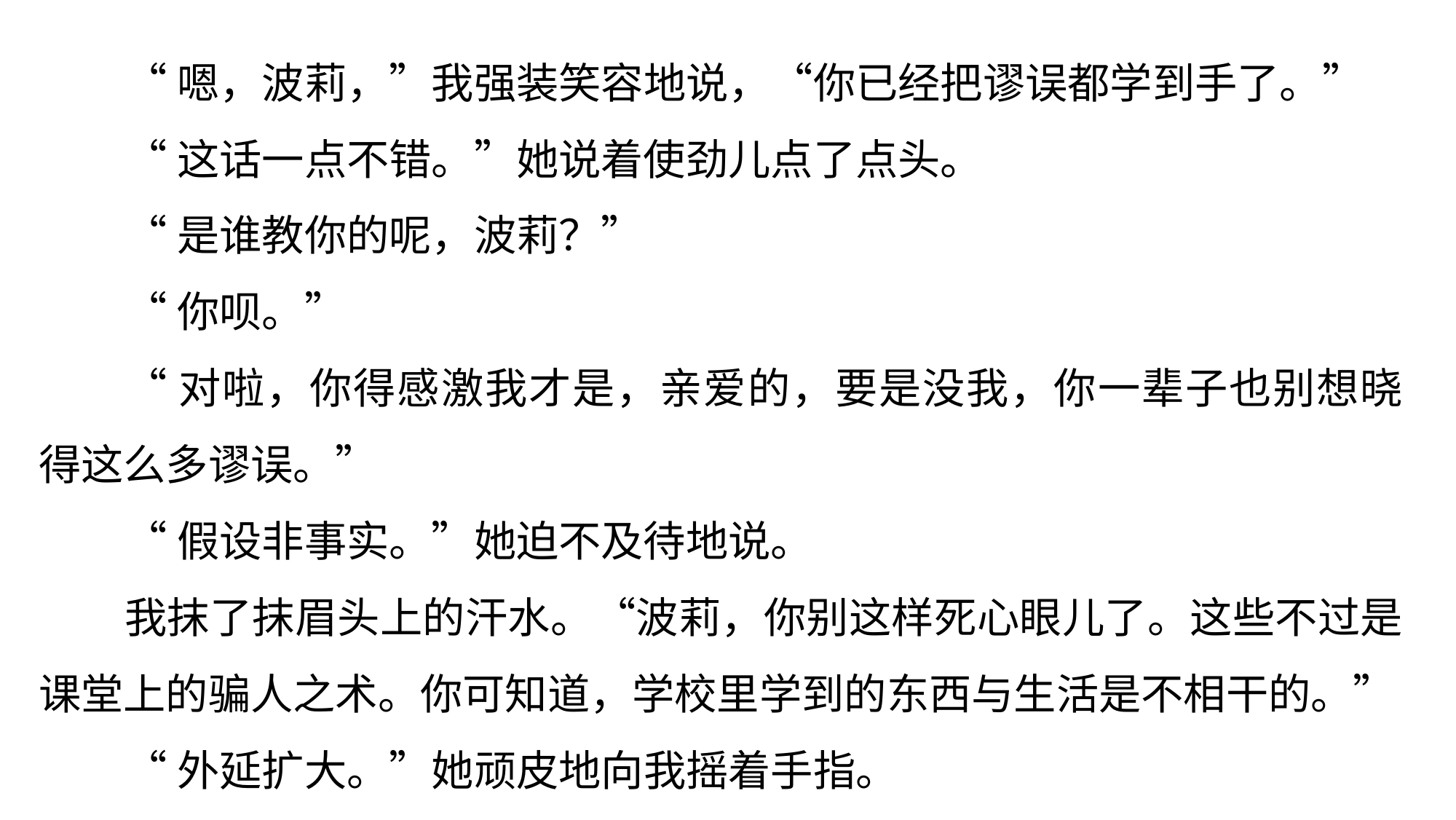

“嗯，波莉，”我强装笑容地说，“你已经把谬误都学到手了。”
“这话一点不错。”她说着使劲儿点了点头。
“是谁教你的呢，波莉？”
“你呗。”
“对啦，你得感激我才是，亲爱的，要是没我，你一辈子也别想晓得这么多谬误。”
“假设非事实。”她迫不及待地说。
我抹了抹眉头上的汗水。“波莉，你别这样死心眼儿了。这些不过是课堂上的骗人之术。你可知道，学校里学到的东西与生活是不相干的。”
“外延扩大。”她顽皮地向我摇着手指。